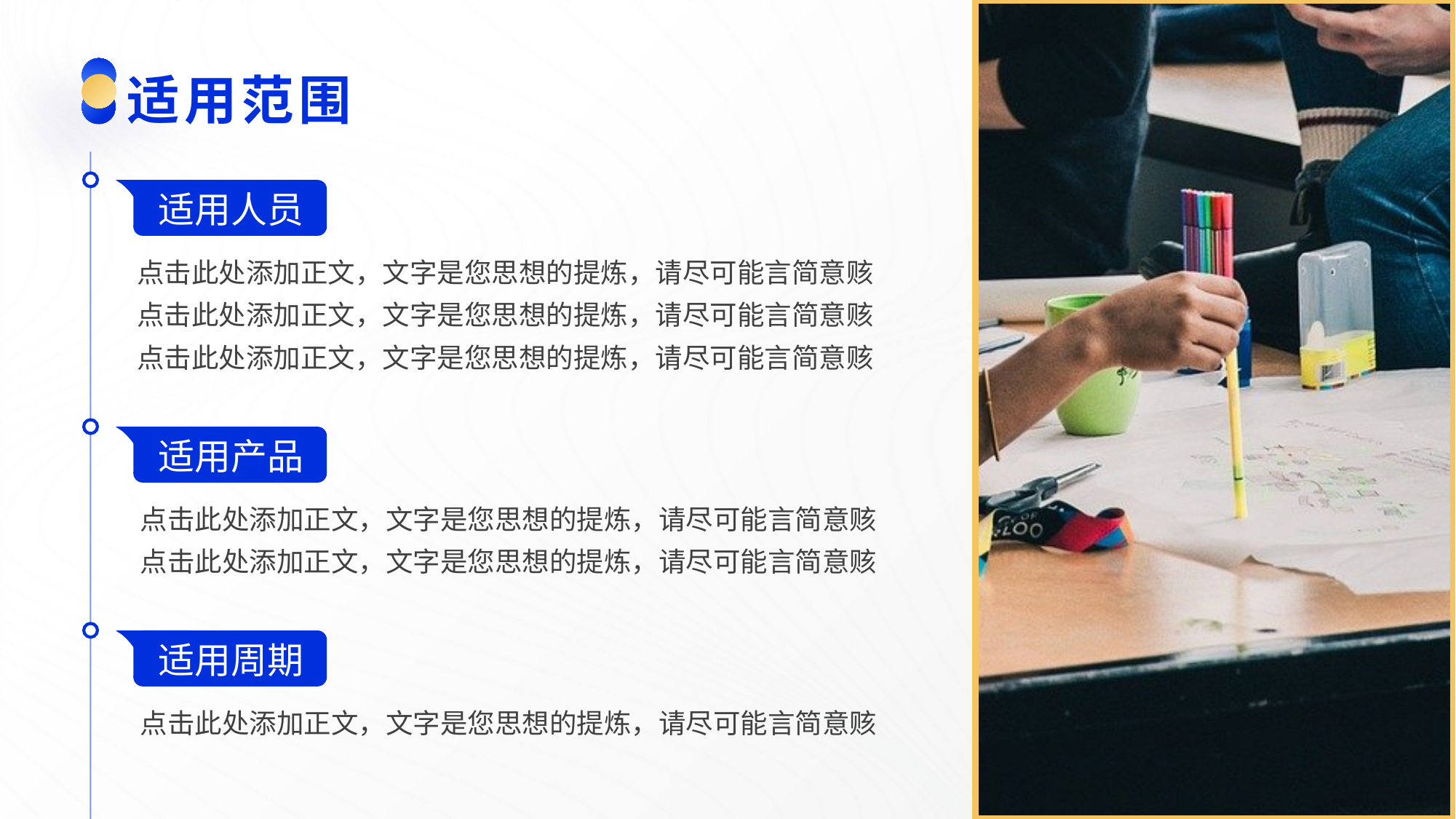

适用范围

适用人员
点击此处添加正文，文字是您思想的提炼，请尽可能言简意赅
点击此处添加正文，文字是您思想的提炼，请尽可能言简意赅
点击此处添加正文，文字是您思想的提炼，请尽可能言简意赅

适用产品
点击此处添加正文，文字是您思想的提炼，请尽可能言简意赅
点击此处添加正文，文字是您思想的提炼，请尽可能言简意赅

适用周期
点击此处添加正文，文字是您思想的提炼，请尽可能言简意赅